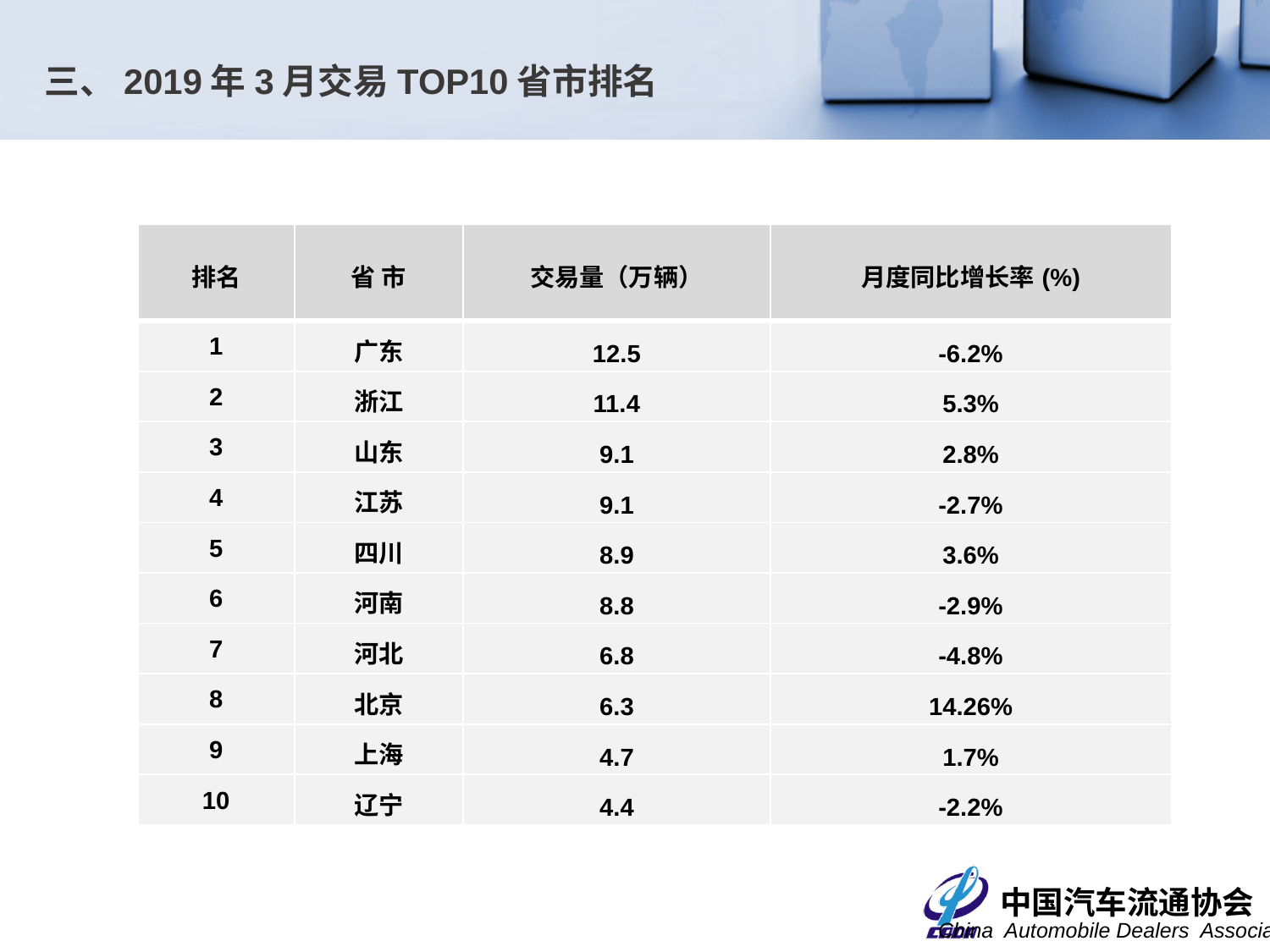

三、2019年3月交易TOP10省市排名
| 排名 | 省 市 | 交易量（万辆） | 月度同比增长率(%) |
| --- | --- | --- | --- |
| 1 | 广东 | 12.5 | -6.2% |
| 2 | 浙江 | 11.4 | 5.3% |
| 3 | 山东 | 9.1 | 2.8% |
| 4 | 江苏 | 9.1 | -2.7% |
| 5 | 四川 | 8.9 | 3.6% |
| 6 | 河南 | 8.8 | -2.9% |
| 7 | 河北 | 6.8 | -4.8% |
| 8 | 北京 | 6.3 | 14.26% |
| 9 | 上海 | 4.7 | 1.7% |
| 10 | 辽宁 | 4.4 | -2.2% |